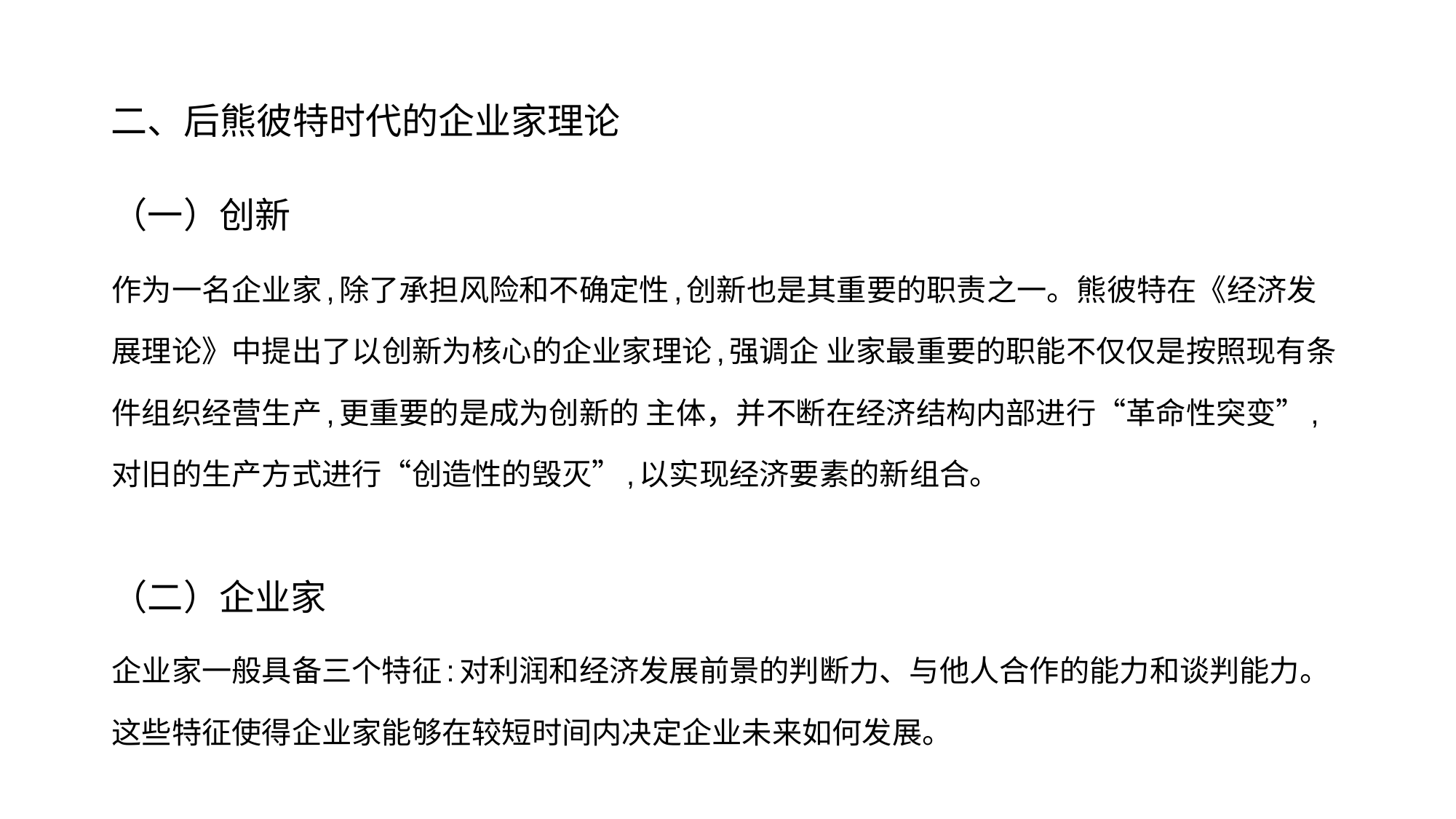

# 二、后熊彼特时代的企业家理论
（一）创新
作为一名企业家,除了承担风险和不确定性,创新也是其重要的职责之一。熊彼特在《经济发展理论》中提出了以创新为核心的企业家理论,强调企 业家最重要的职能不仅仅是按照现有条件组织经营生产,更重要的是成为创新的 主体，并不断在经济结构内部进行“革命性突变”,对旧的生产方式进行“创造性的毁灭”,以实现经济要素的新组合。

（二）企业家
企业家一般具备三个特征:对利润和经济发展前景的判断力、与他人合作的能力和谈判能力。这些特征使得企业家能够在较短时间内决定企业未来如何发展。